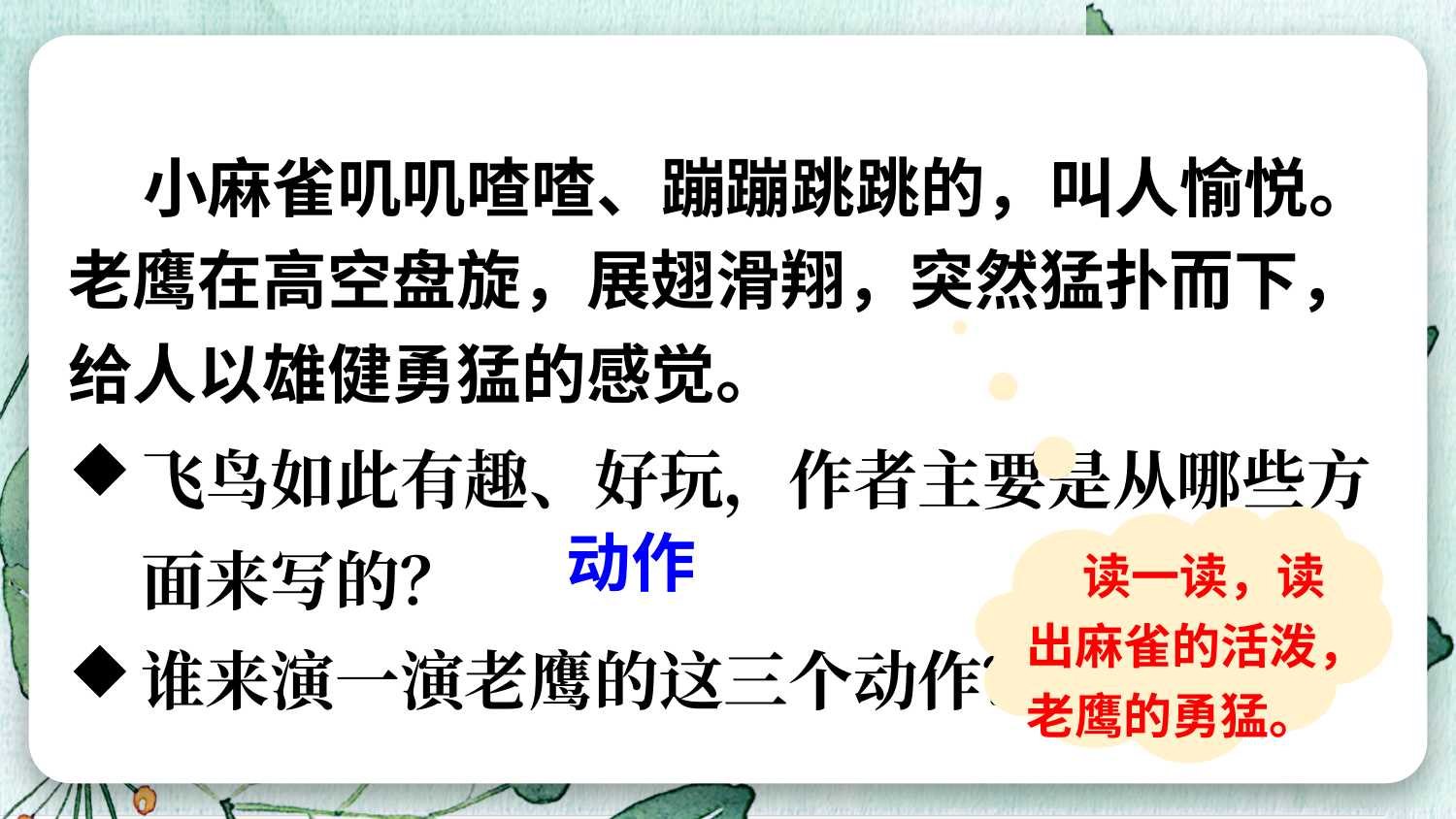

小麻雀叽叽喳喳、蹦蹦跳跳的，叫人愉悦。老鹰在高空盘旋，展翅滑翔，突然猛扑而下，给人以雄健勇猛的感觉。
飞鸟如此有趣、好玩，作者主要是从哪些方面来写的？
谁来演一演老鹰的这三个动作？

    读一读，读出麻雀的活泼，老鹰的勇猛。
动作